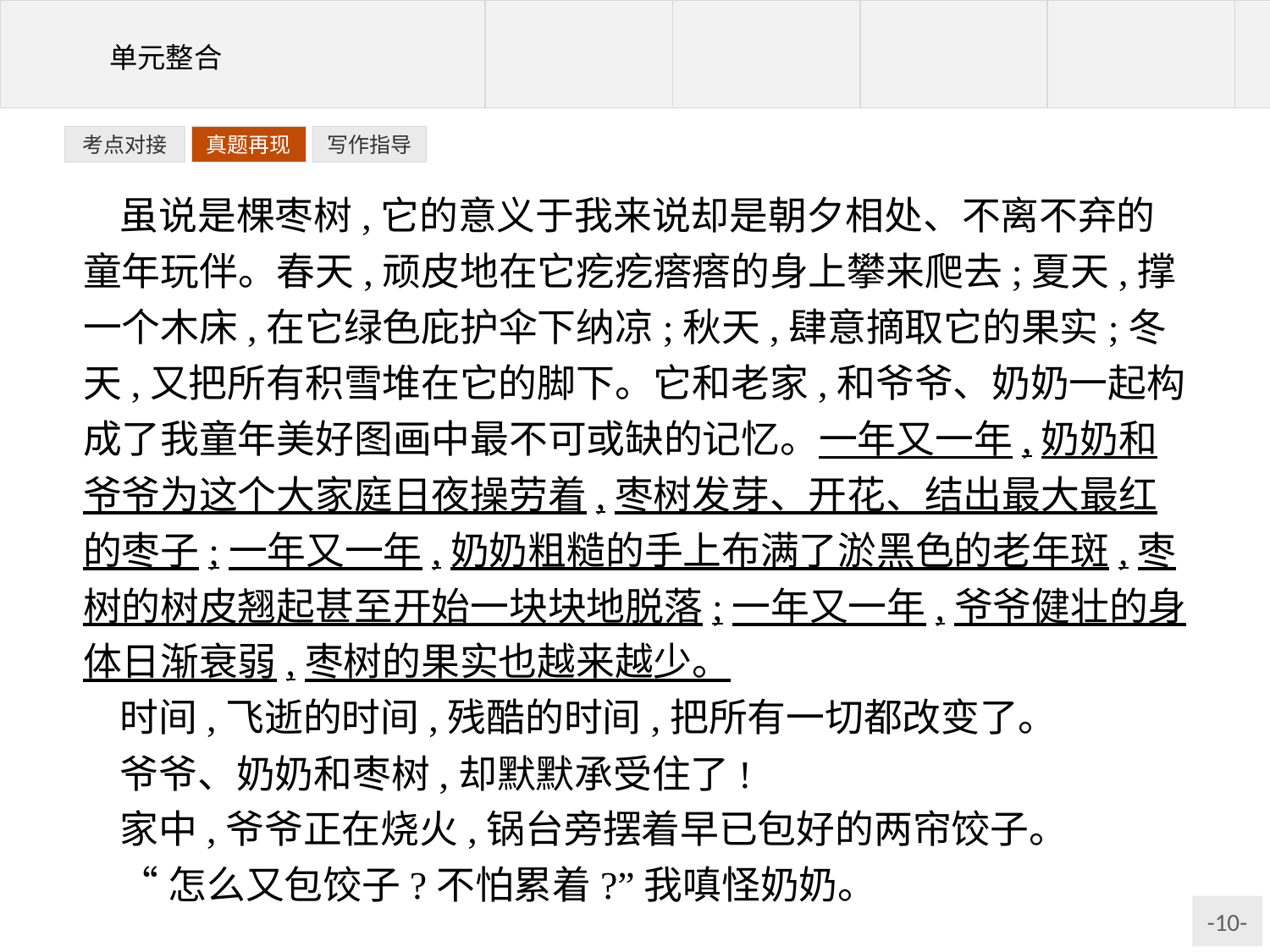

写作指导
考点对接
真题再现
虽说是棵枣树,它的意义于我来说却是朝夕相处、不离不弃的童年玩伴。春天,顽皮地在它疙疙瘩瘩的身上攀来爬去;夏天,撑一个木床,在它绿色庇护伞下纳凉;秋天,肆意摘取它的果实;冬天,又把所有积雪堆在它的脚下。它和老家,和爷爷、奶奶一起构成了我童年美好图画中最不可或缺的记忆。一年又一年,奶奶和爷爷为这个大家庭日夜操劳着,枣树发芽、开花、结出最大最红的枣子;一年又一年,奶奶粗糙的手上布满了淤黑色的老年斑,枣树的树皮翘起甚至开始一块块地脱落;一年又一年,爷爷健壮的身体日渐衰弱,枣树的果实也越来越少。
时间,飞逝的时间,残酷的时间,把所有一切都改变了。
爷爷、奶奶和枣树,却默默承受住了!
家中,爷爷正在烧火,锅台旁摆着早已包好的两帘饺子。
“怎么又包饺子?不怕累着?”我嗔怪奶奶。